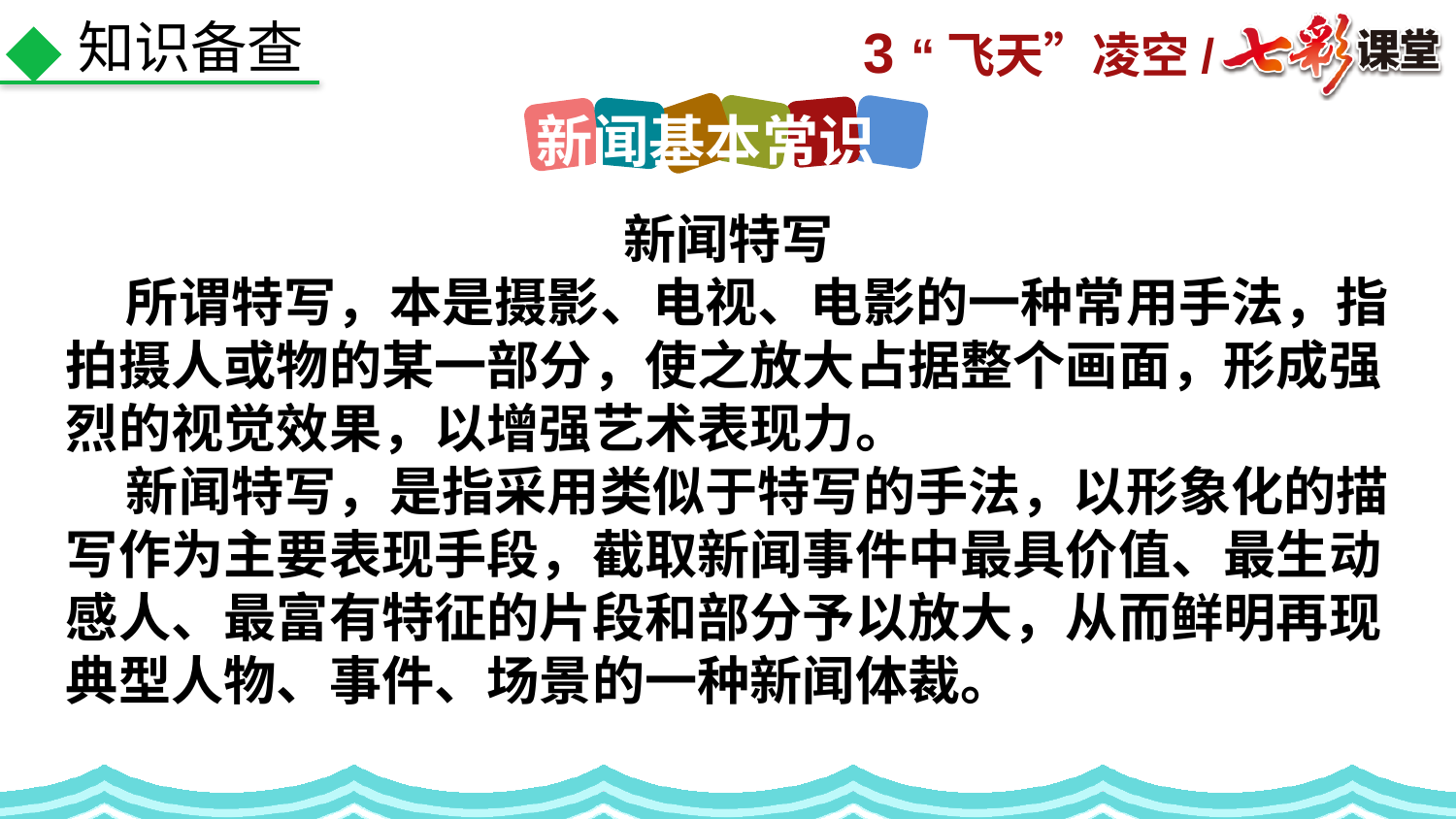

知识备查

新闻基本常识

新闻特写
    所谓特写，本是摄影、电视、电影的一种常用手法，指拍摄人或物的某一部分，使之放大占据整个画面，形成强烈的视觉效果，以增强艺术表现力。
    新闻特写，是指采用类似于特写的手法，以形象化的描写作为主要表现手段，截取新闻事件中最具价值、最生动感人、最富有特征的片段和部分予以放大，从而鲜明再现典型人物、事件、场景的一种新闻体裁。